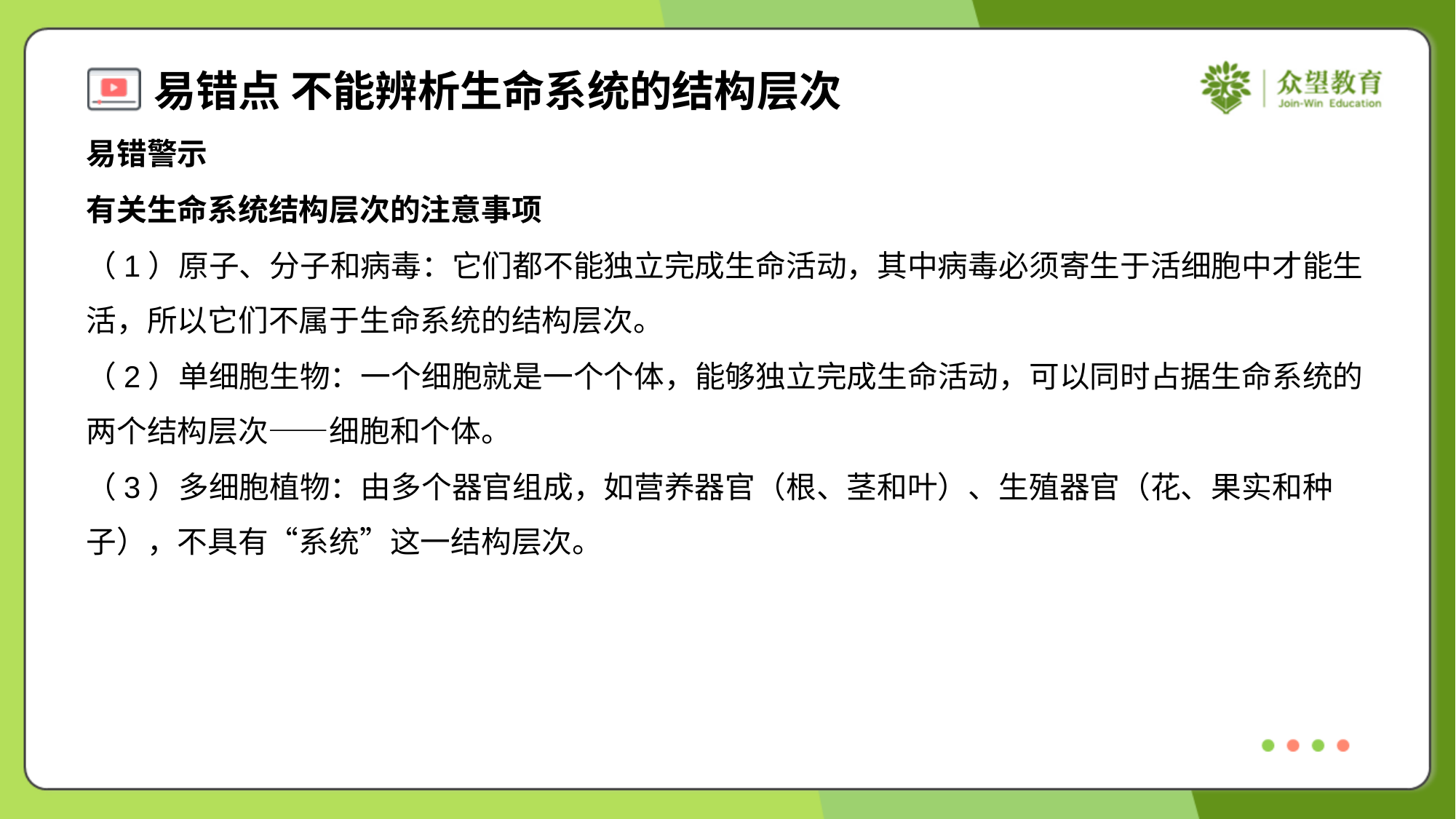

易错警示
有关生命系统结构层次的注意事项
（1）原子、分子和病毒：它们都不能独立完成生命活动，其中病毒必须寄生于活细胞中才能生
活，所以它们不属于生命系统的结构层次。
（2）单细胞生物：一个细胞就是一个个体，能够独立完成生命活动，可以同时占据生命系统的
两个结构层次——细胞和个体。
（3）多细胞植物：由多个器官组成，如营养器官（根、茎和叶）、生殖器官（花、果实和种
子），不具有“系统”这一结构层次。